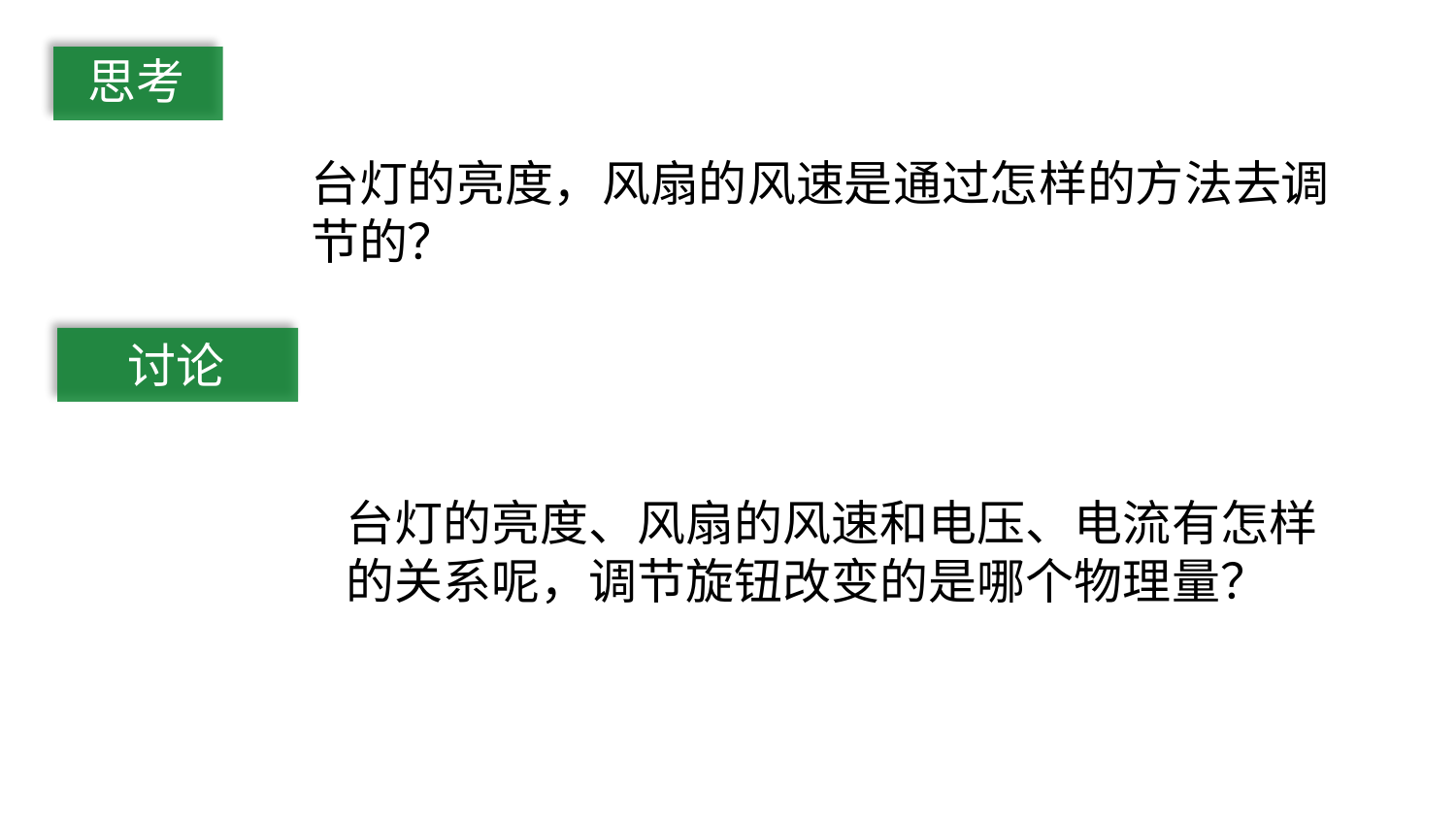

思考

台灯的亮度，风扇的风速是通过怎样的方法去调节的？
讨论

台灯的亮度、风扇的风速和电压、电流有怎样的关系呢，调节旋钮改变的是哪个物理量？